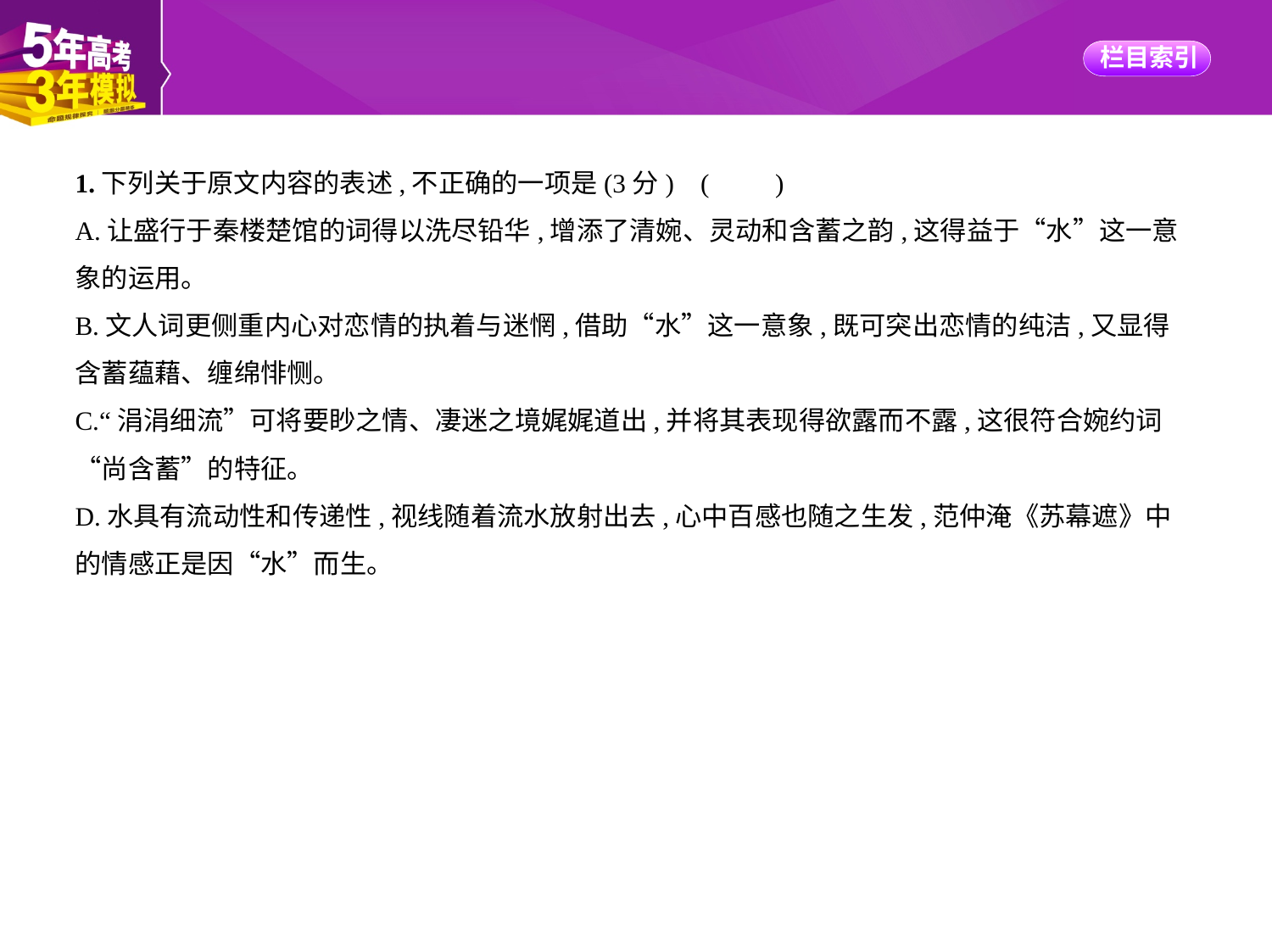

1.下列关于原文内容的表述,不正确的一项是(3分) (　　)
A.让盛行于秦楼楚馆的词得以洗尽铅华,增添了清婉、灵动和含蓄之韵,这得益于“水”这一意
象的运用。
B.文人词更侧重内心对恋情的执着与迷惘,借助“水”这一意象,既可突出恋情的纯洁,又显得
含蓄蕴藉、缠绵悱恻。
C.“涓涓细流”可将要眇之情、凄迷之境娓娓道出,并将其表现得欲露而不露,这很符合婉约词
“尚含蓄”的特征。
D.水具有流动性和传递性,视线随着流水放射出去,心中百感也随之生发,范仲淹《苏幕遮》中
的情感正是因“水”而生。